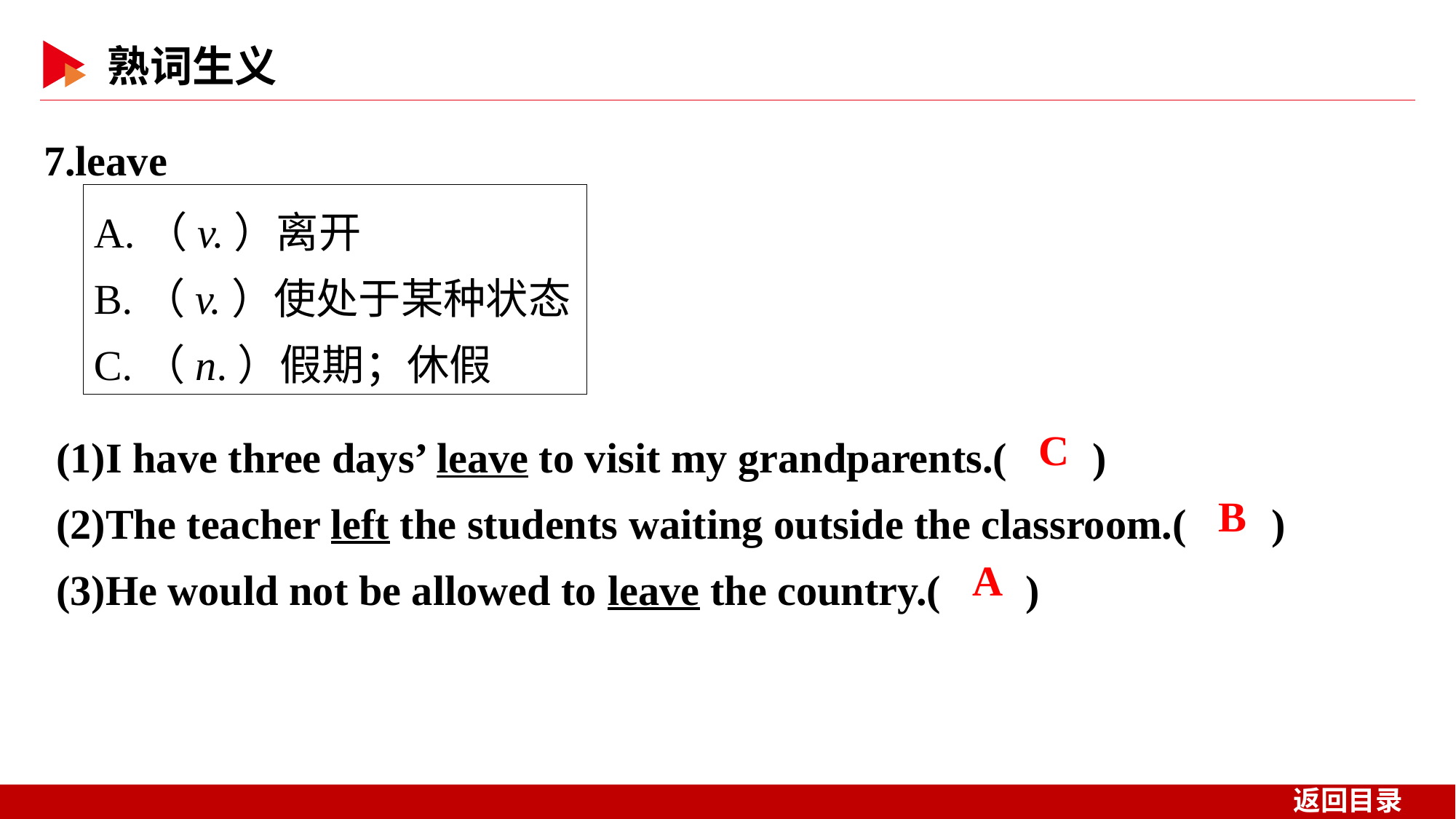

7.leave
A.（v.）离开
B.（v.）使处于某种状态
C.（n.）假期；休假
(1)I have three days’ leave to visit my grandparents.(        )
(2)The teacher left the students waiting outside the classroom.(        )
(3)He would not be allowed to leave the country.(        )
   C
   B
   A